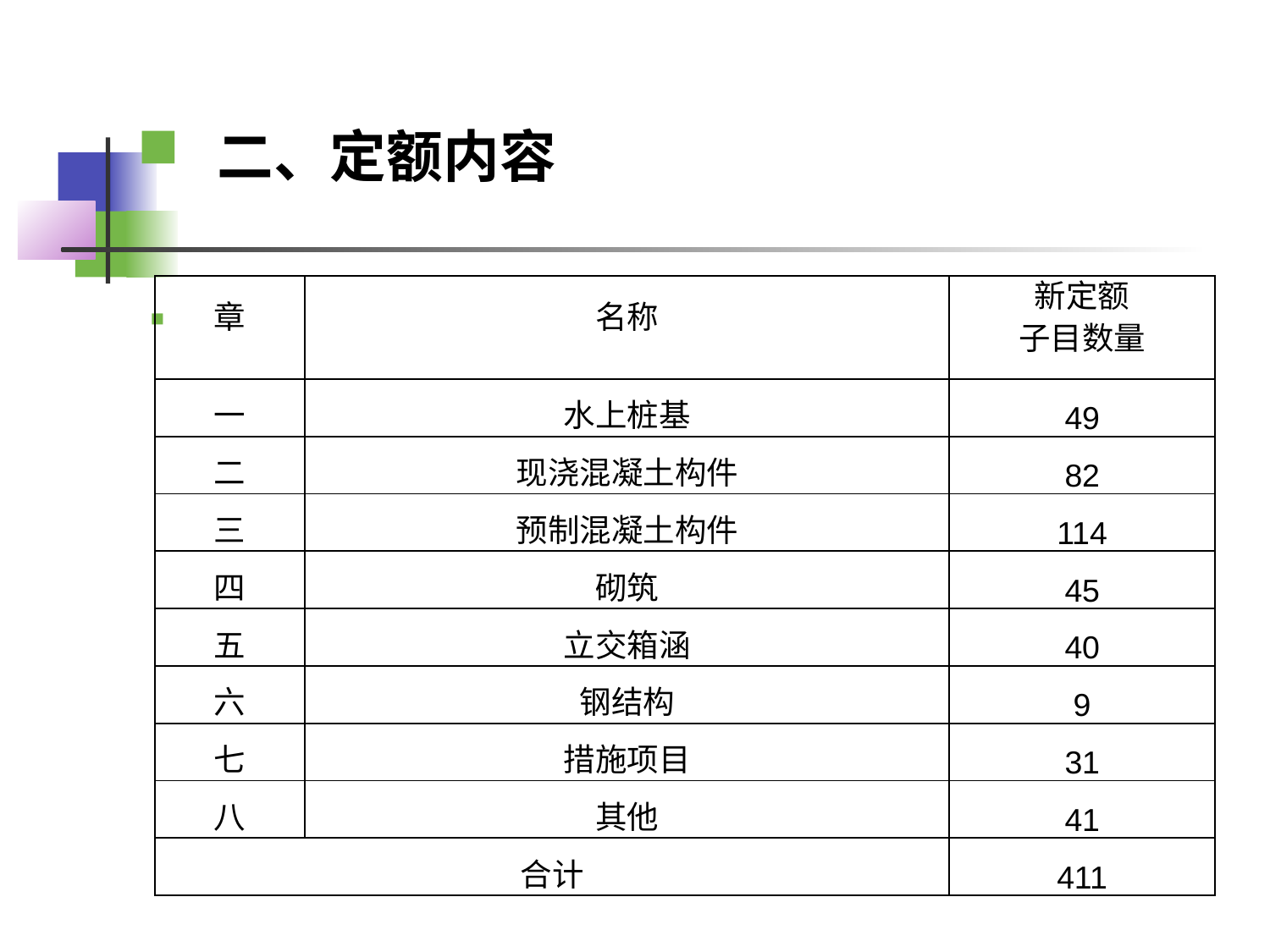

二、定额内容
| 章 | 名称 | 新定额 子目数量 |
| --- | --- | --- |
| 一 | 水上桩基 | 49 |
| 二 | 现浇混凝土构件 | 82 |
| 三 | 预制混凝土构件 | 114 |
| 四 | 砌筑 | 45 |
| 五 | 立交箱涵 | 40 |
| 六 | 钢结构 | 9 |
| 七 | 措施项目 | 31 |
| 八 | 其他 | 41 |
| 合计 |  | 411 |